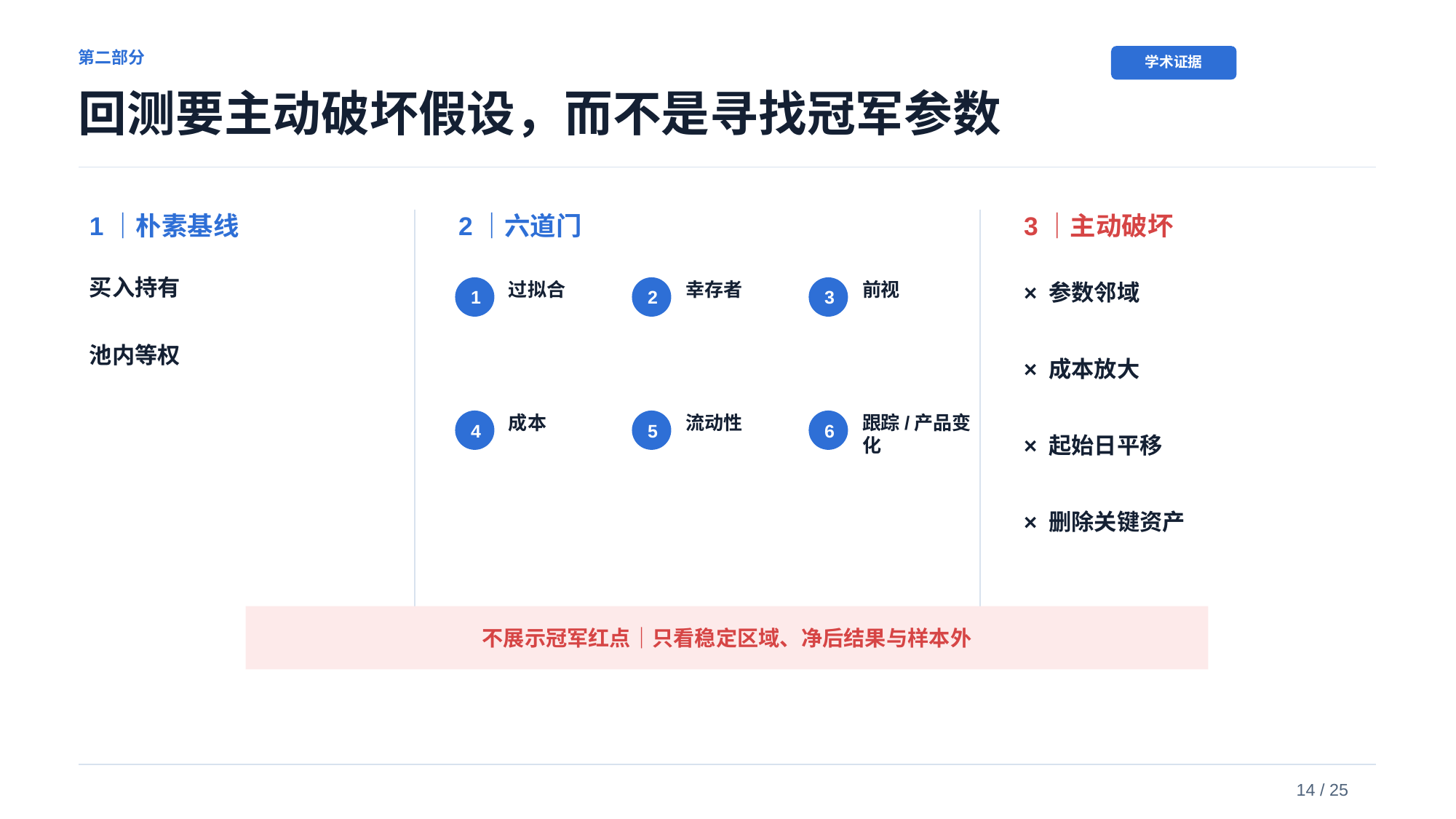

第二部分
学术证据
回测要主动破坏假设，而不是寻找冠军参数
1｜朴素基线
2｜六道门
3｜主动破坏
买入持有

过拟合

幸存者

前视
× 参数邻域
1
2
3
池内等权
× 成本放大

成本

流动性

跟踪/产品变化
4
5
6
× 起始日平移
× 删除关键资产

不展示冠军红点｜只看稳定区域、净后结果与样本外
14 / 25